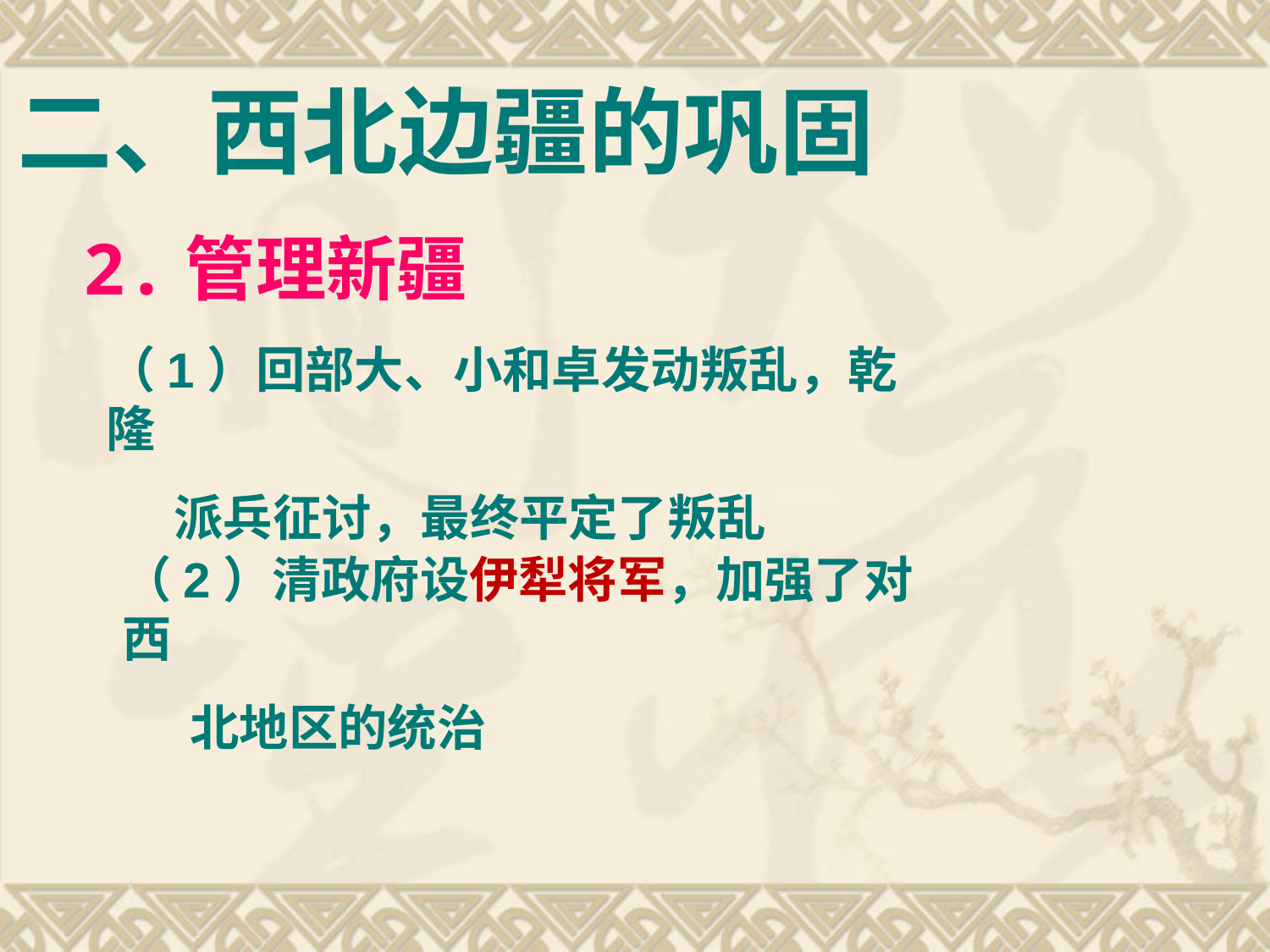

二、西北边疆的巩固
2.管理新疆
（1）回部大、小和卓发动叛乱，乾隆
     派兵征讨，最终平定了叛乱
（2）清政府设伊犁将军，加强了对西
     北地区的统治